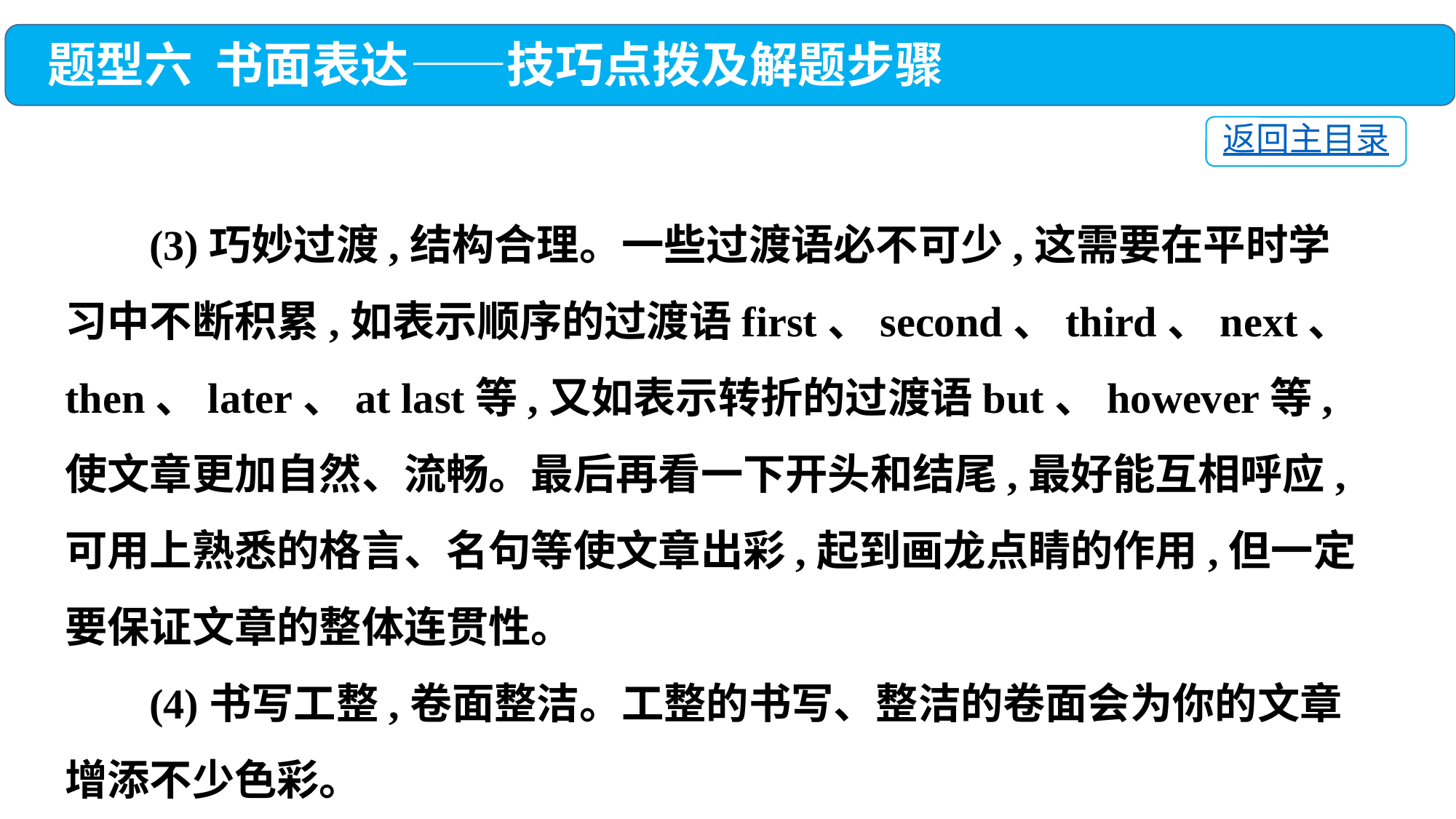

题型六  书面表达——技巧点拨及解题步骤
返回主目录
        (3)巧妙过渡,结构合理。一些过渡语必不可少,这需要在平时学习中不断积累,如表示顺序的过渡语first、second、third、next、then、later、at last等,又如表示转折的过渡语but、however等,使文章更加自然、流畅。最后再看一下开头和结尾,最好能互相呼应,可用上熟悉的格言、名句等使文章出彩,起到画龙点睛的作用,但一定要保证文章的整体连贯性。
        (4)书写工整,卷面整洁。工整的书写、整洁的卷面会为你的文章增添不少色彩。